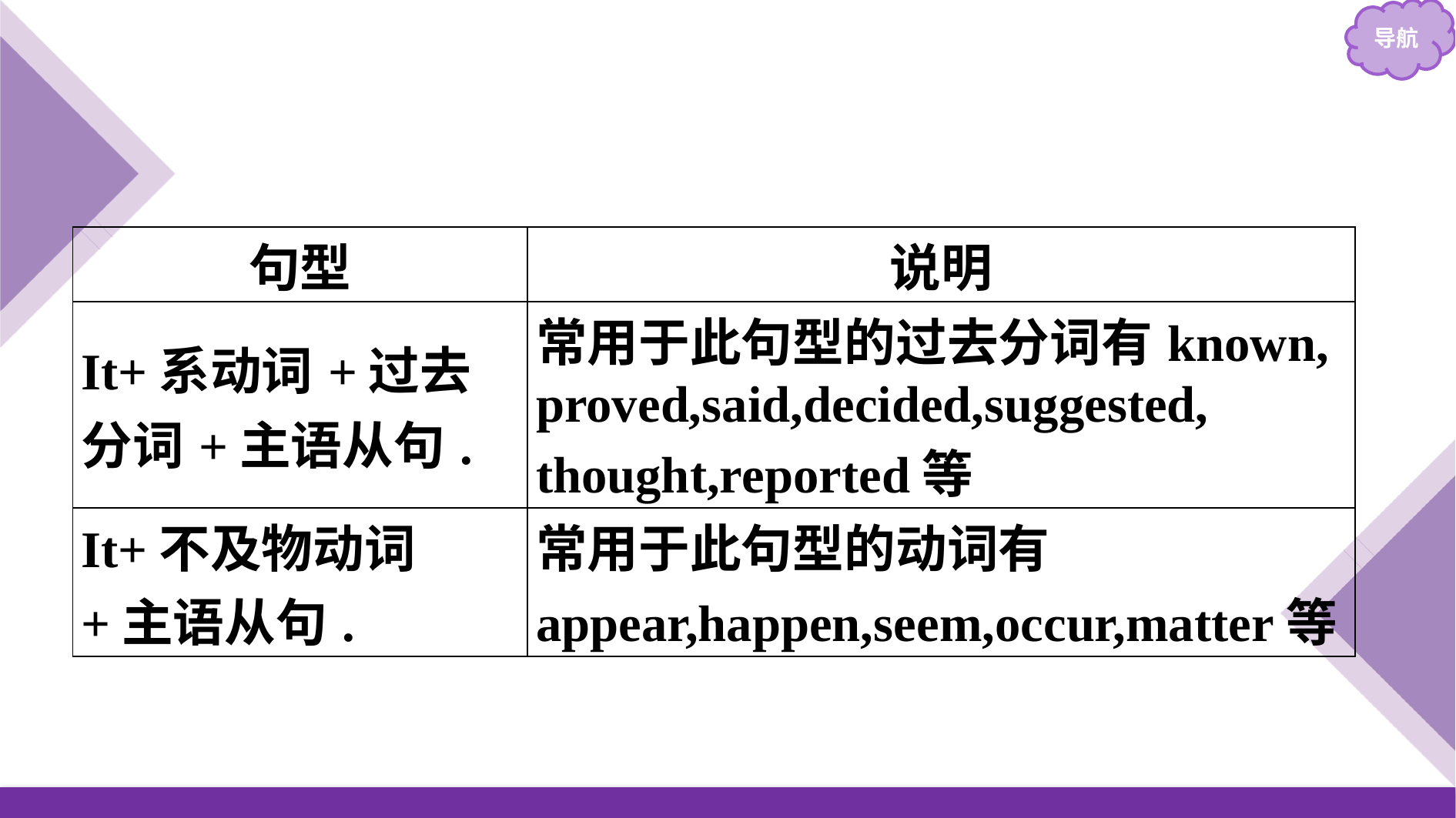

| 句型 | 说明 |
| --- | --- |
| It+系动词+过去分词+主语从句. | 常用于此句型的过去分词有known, proved,said,decided,suggested, thought,reported等 |
| It+不及物动词+主语从句. | 常用于此句型的动词有appear,happen,seem,occur,matter等 |